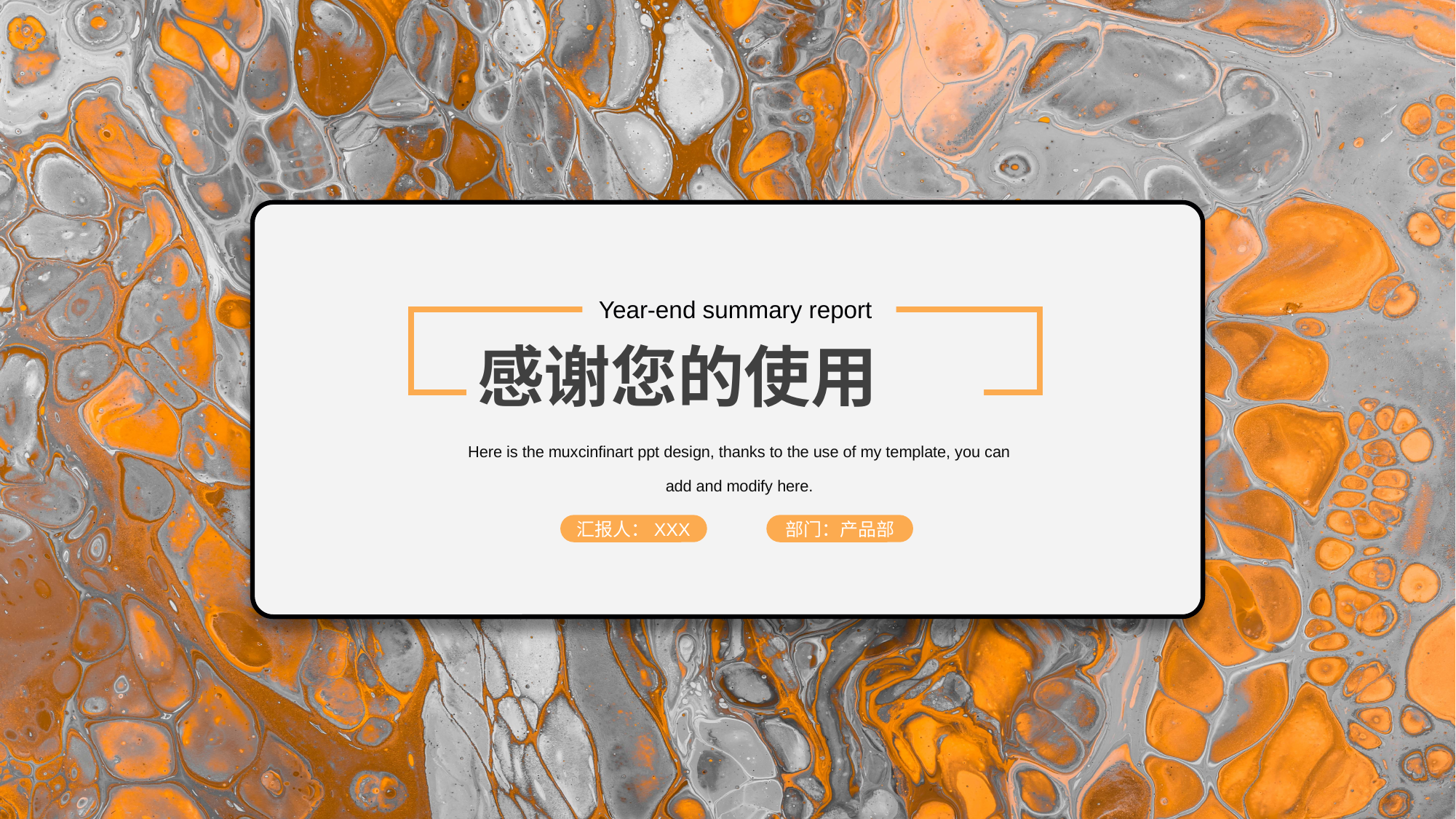

Year-end summary report
Here is the muxcinfinart ppt design, thanks to the use of my template, you can add and modify here.
汇报人：XXX
部门：产品部
感谢您的使用